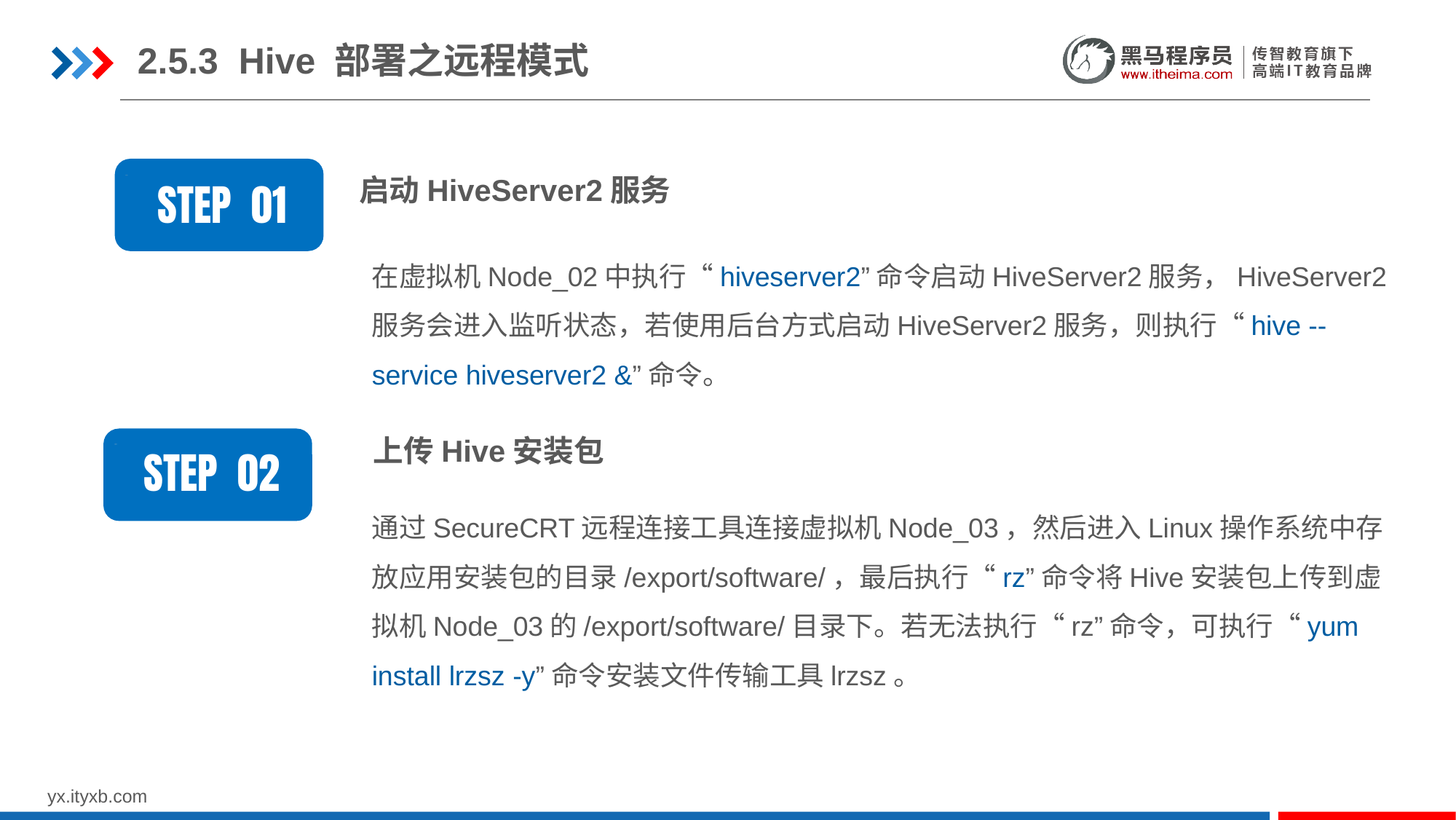

2.5.3  Hive 部署之远程模式

启动HiveServer2服务

STEP  01
在虚拟机Node_02中执行“hiveserver2”命令启动HiveServer2服务，HiveServer2服务会进入监听状态，若使用后台方式启动HiveServer2服务，则执行“hive --service hiveserver2 &”命令。
 上传Hive安装包

STEP  02
通过SecureCRT远程连接工具连接虚拟机Node_03，然后进入Linux操作系统中存放应用安装包的目录/export/software/，最后执行“rz”命令将Hive安装包上传到虚拟机Node_03的/export/software/目录下。若无法执行“rz”命令，可执行“yum install lrzsz -y”命令安装文件传输工具lrzsz。